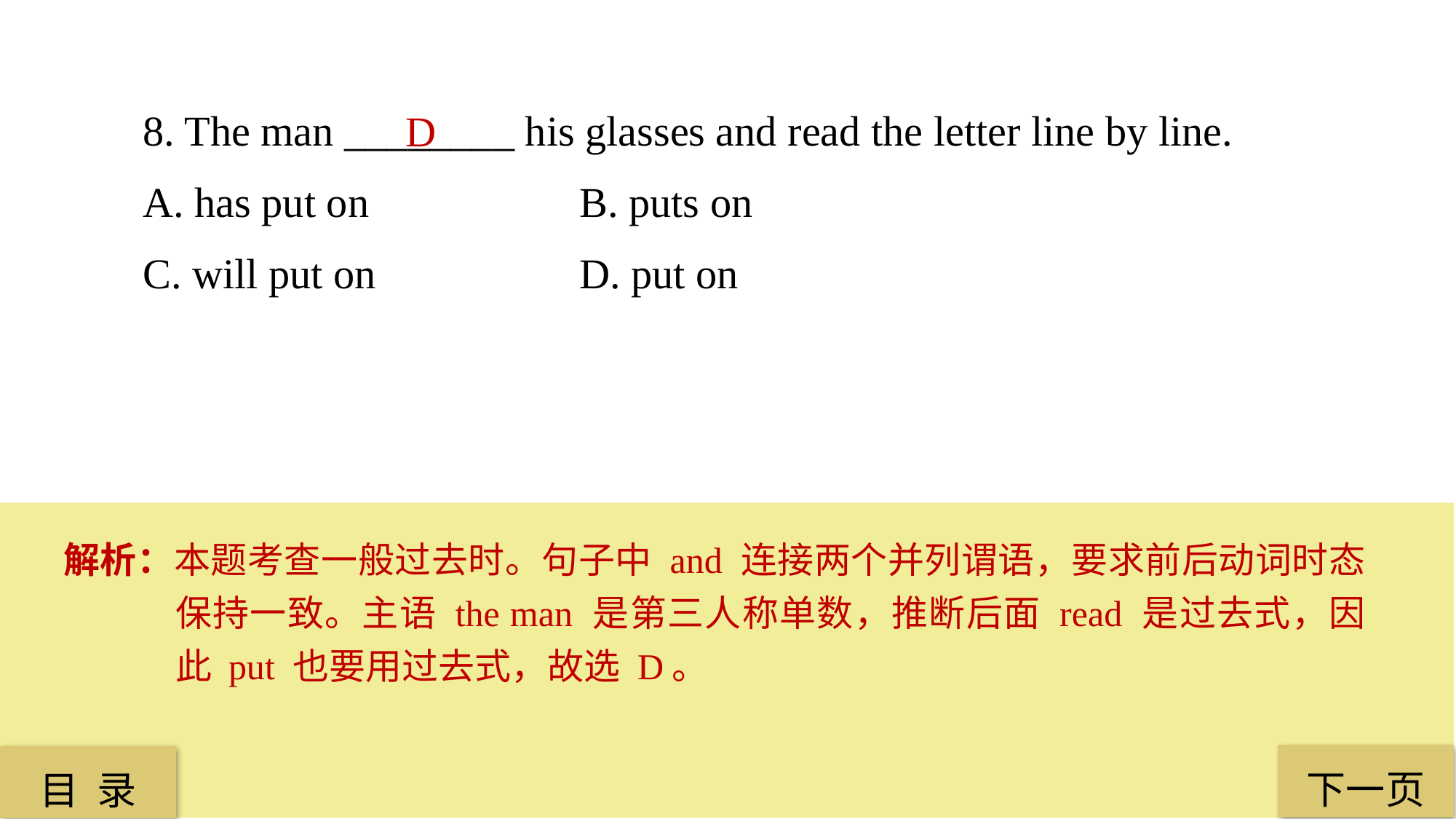

8. The man ________ his glasses and read the letter line by line.
A. has put on 		B. puts on
C. will put on 		D. put on
D
解析：本题考查一般过去时。句子中 and 连接两个并列谓语，要求前后动词时态保持一致。主语 the man 是第三人称单数，推断后面 read 是过去式，因此 put 也要用过去式，故选 D。